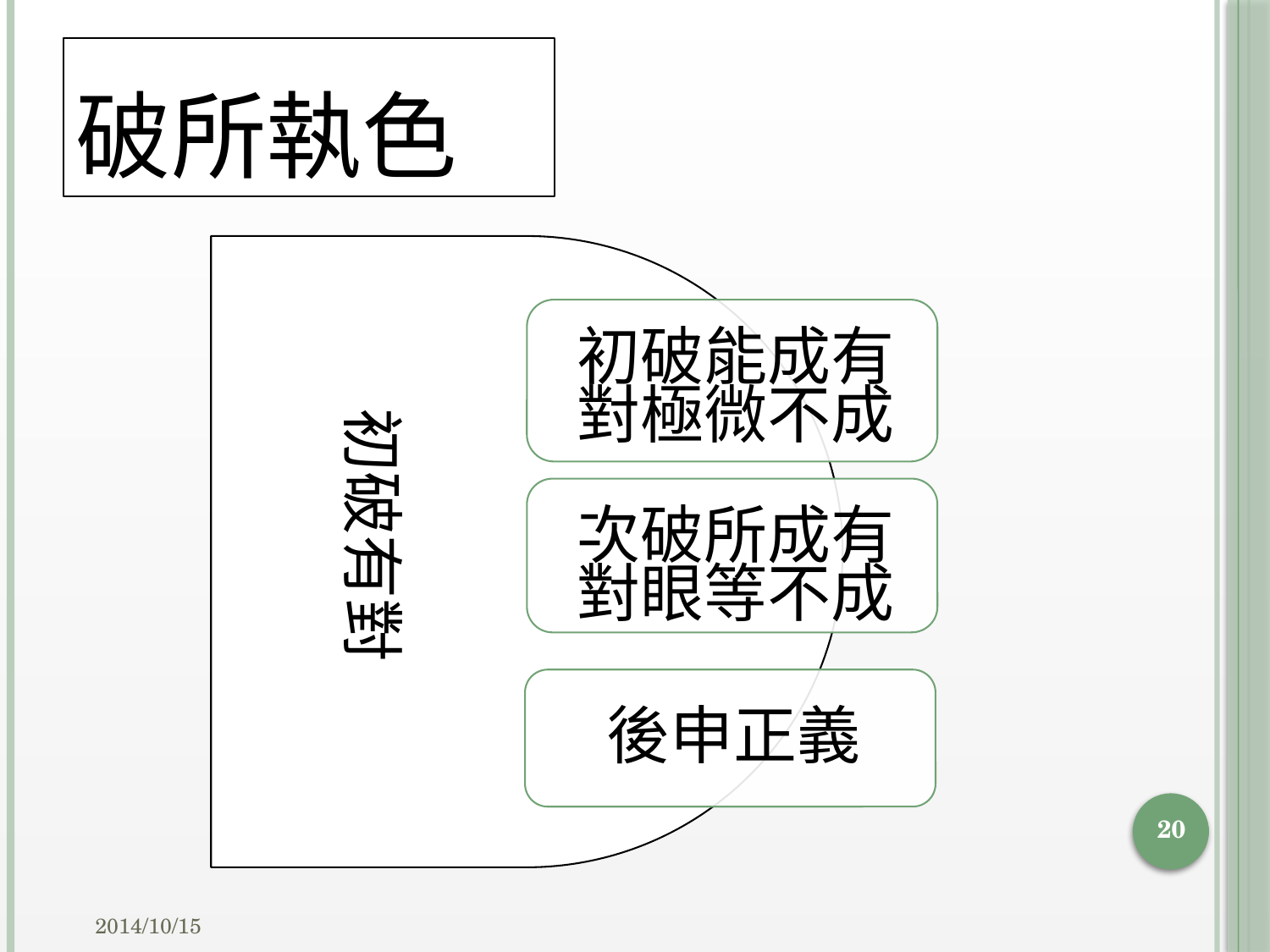

# 破所執色
初破能成有對極微不成
次破所成有對眼等不成
後申正義
初破有對
20
2014/10/15